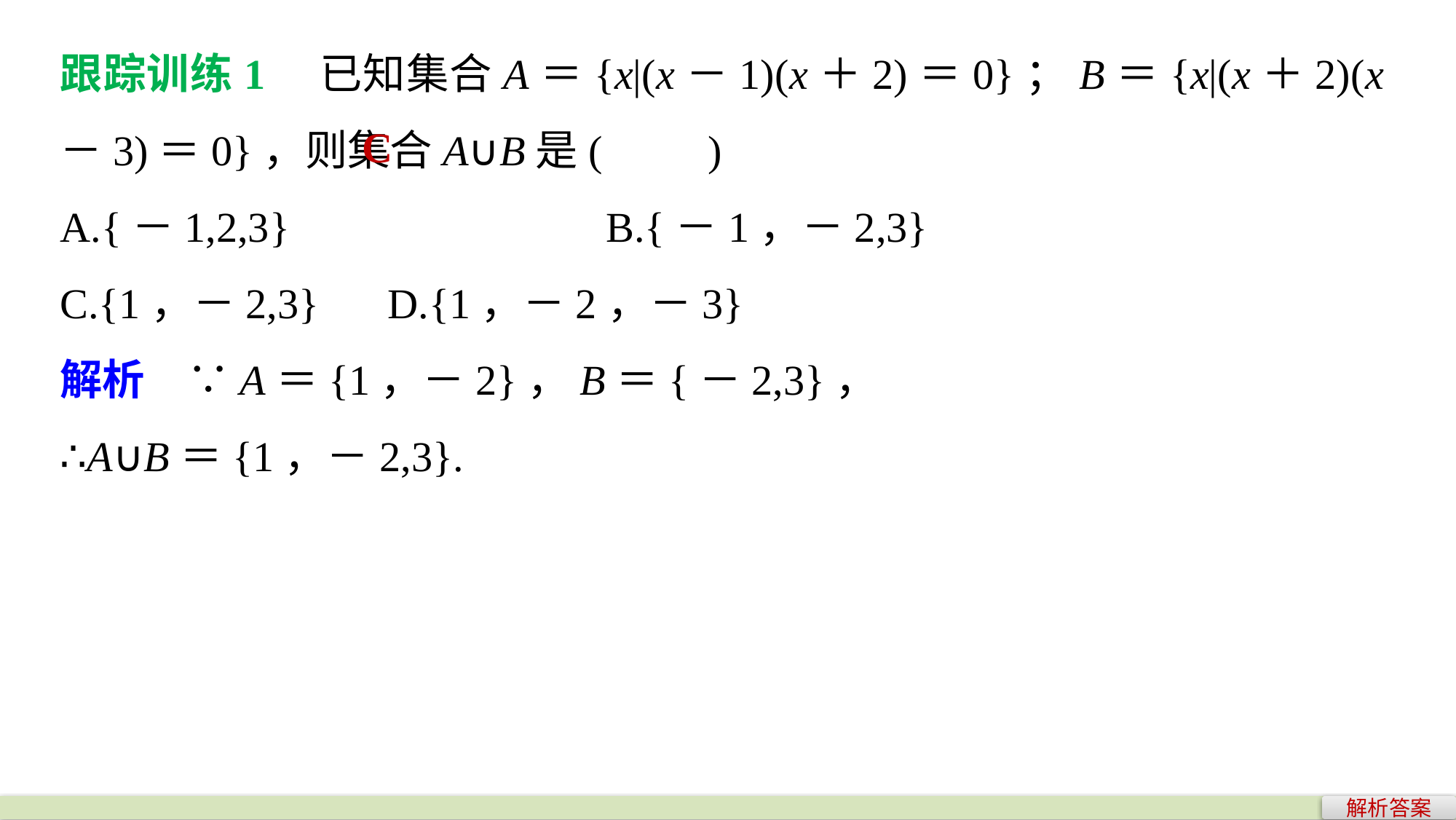

跟踪训练1　已知集合A＝{x|(x－1)(x＋2)＝0}；B＝{x|(x＋2)(x－3)＝0}，则集合A∪B是(　　)
A.{－1,2,3}  			B.{－1，－2,3}
C.{1，－2,3}  	D.{1，－2，－3}
解析　∵A＝{1，－2}，B＝{－2,3}，
∴A∪B＝{1，－2,3}.
C
解析答案